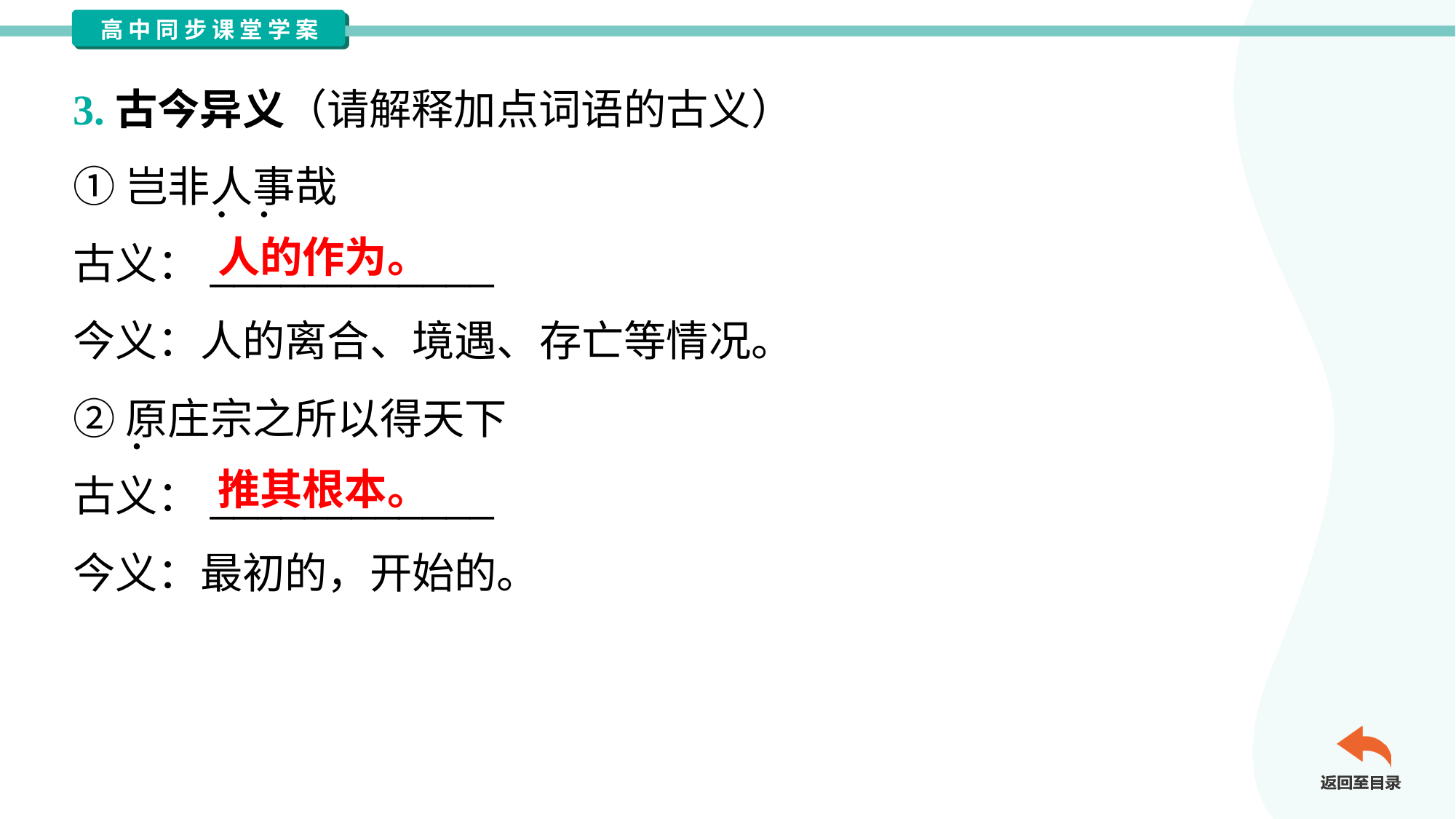

3.古今异义（请解释加点词语的古义）
①岂非人事哉
古义：____________
今义：人的离合、境遇、存亡等情况。
②原庄宗之所以得天下
古义：____________
今义：最初的，开始的。
人的作为。

推其根本。